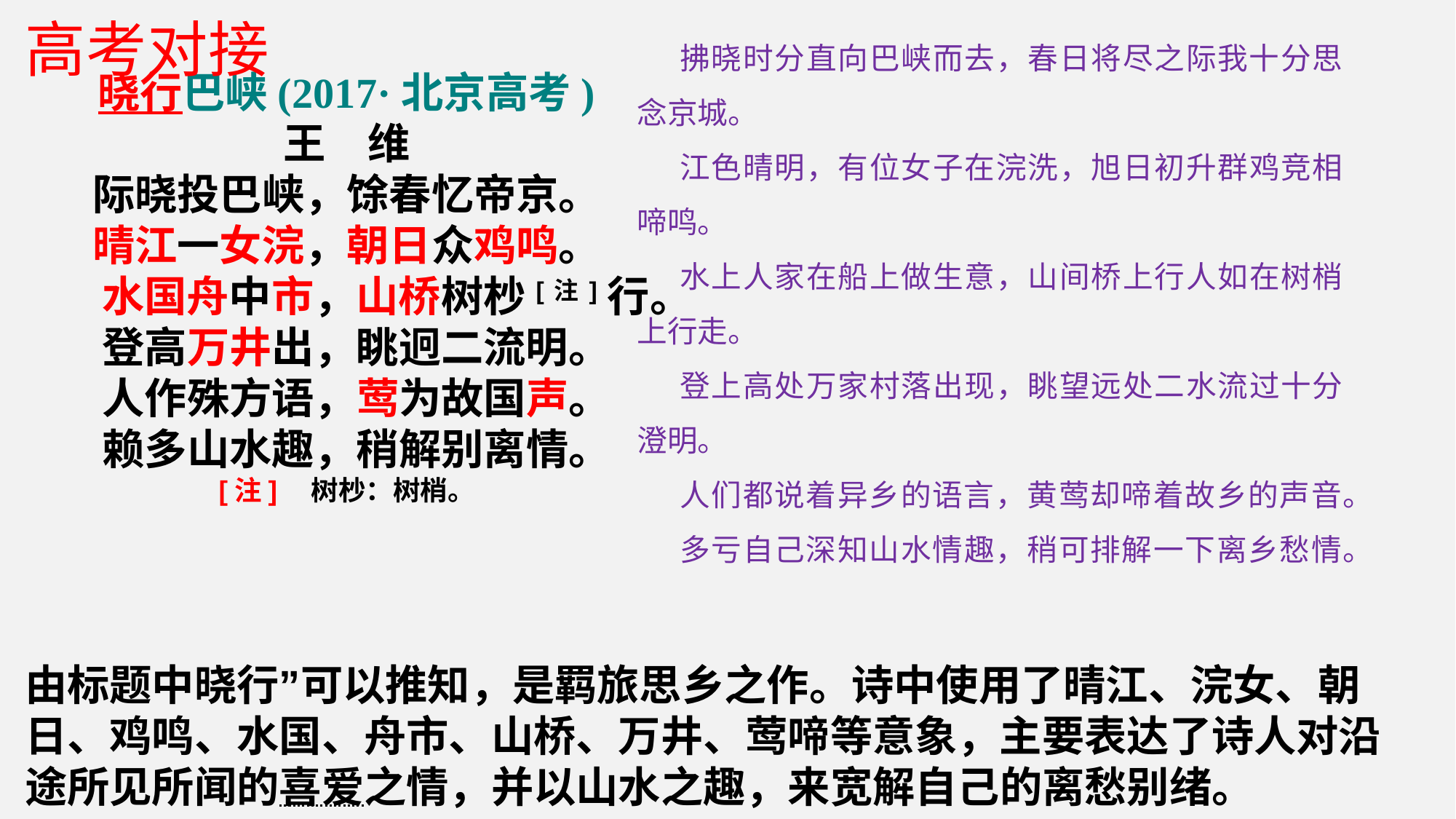

高考对接
拂晓时分直向巴峡而去，春日将尽之际我十分思念京城。
江色晴明，有位女子在浣洗，旭日初升群鸡竞相啼鸣。
水上人家在船上做生意，山间桥上行人如在树梢上行走。
登上高处万家村落出现，眺望远处二水流过十分澄明。
人们都说着异乡的语言，黄莺却啼着故乡的声音。
多亏自己深知山水情趣，稍可排解一下离乡愁情。

晓行巴峡(2017·北京高考)
王　维
际晓投巴峡，馀春忆帝京。
晴江一女浣，朝日众鸡鸣。
     水国舟中市，山桥树杪[注]行。
 登高万井出，眺迥二流明。
 人作殊方语，莺为故国声。
 赖多山水趣，稍解别离情。
[注]　树杪：树梢。
由标题中晓行”可以推知，是羁旅思乡之作。诗中使用了晴江、浣女、朝日、鸡鸣、水国、舟市、山桥、万井、莺啼等意象，主要表达了诗人对沿途所见所闻的喜爱之情，并以山水之趣，来宽解自己的离愁别绪。